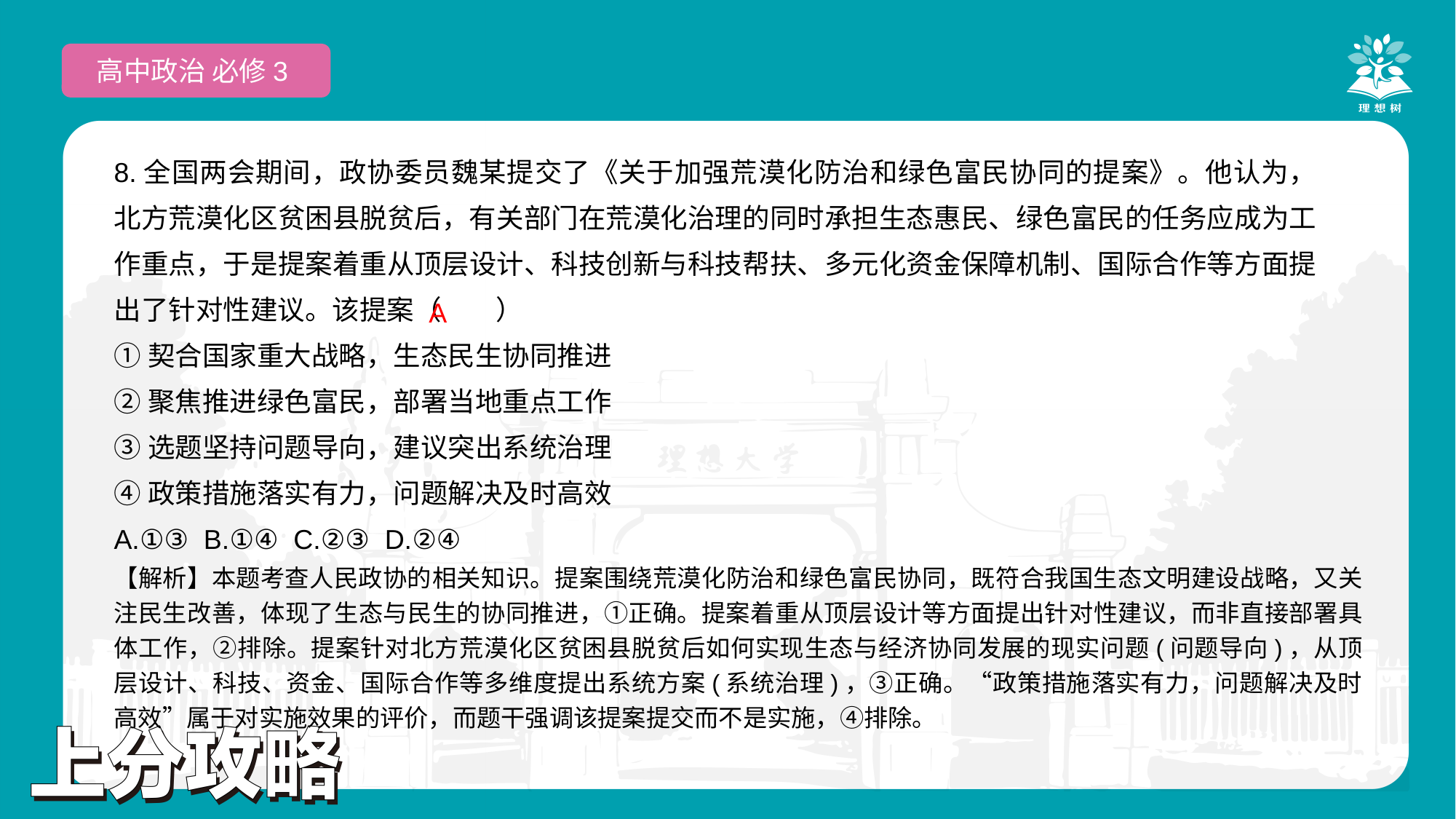

高中政治 必修3
8.全国两会期间，政协委员魏某提交了《关于加强荒漠化防治和绿色富民协同的提案》。他认为，北方荒漠化区贫困县脱贫后，有关部门在荒漠化治理的同时承担生态惠民、绿色富民的任务应成为工作重点，于是提案着重从顶层设计、科技创新与科技帮扶、多元化资金保障机制、国际合作等方面提出了针对性建议。该提案（　　）
①契合国家重大战略，生态民生协同推进
②聚焦推进绿色富民，部署当地重点工作
③选题坚持问题导向，建议突出系统治理
④政策措施落实有力，问题解决及时高效
A.①③  B.①④  C.②③  D.②④
A
【解析】本题考查人民政协的相关知识。提案围绕荒漠化防治和绿色富民协同，既符合我国生态文明建设战略，又关注民生改善，体现了生态与民生的协同推进，①正确。提案着重从顶层设计等方面提出针对性建议，而非直接部署具体工作，②排除。提案针对北方荒漠化区贫困县脱贫后如何实现生态与经济协同发展的现实问题(问题导向)，从顶层设计、科技、资金、国际合作等多维度提出系统方案(系统治理)，③正确。“政策措施落实有力，问题解决及时高效”属于对实施效果的评价，而题干强调该提案提交而不是实施，④排除。